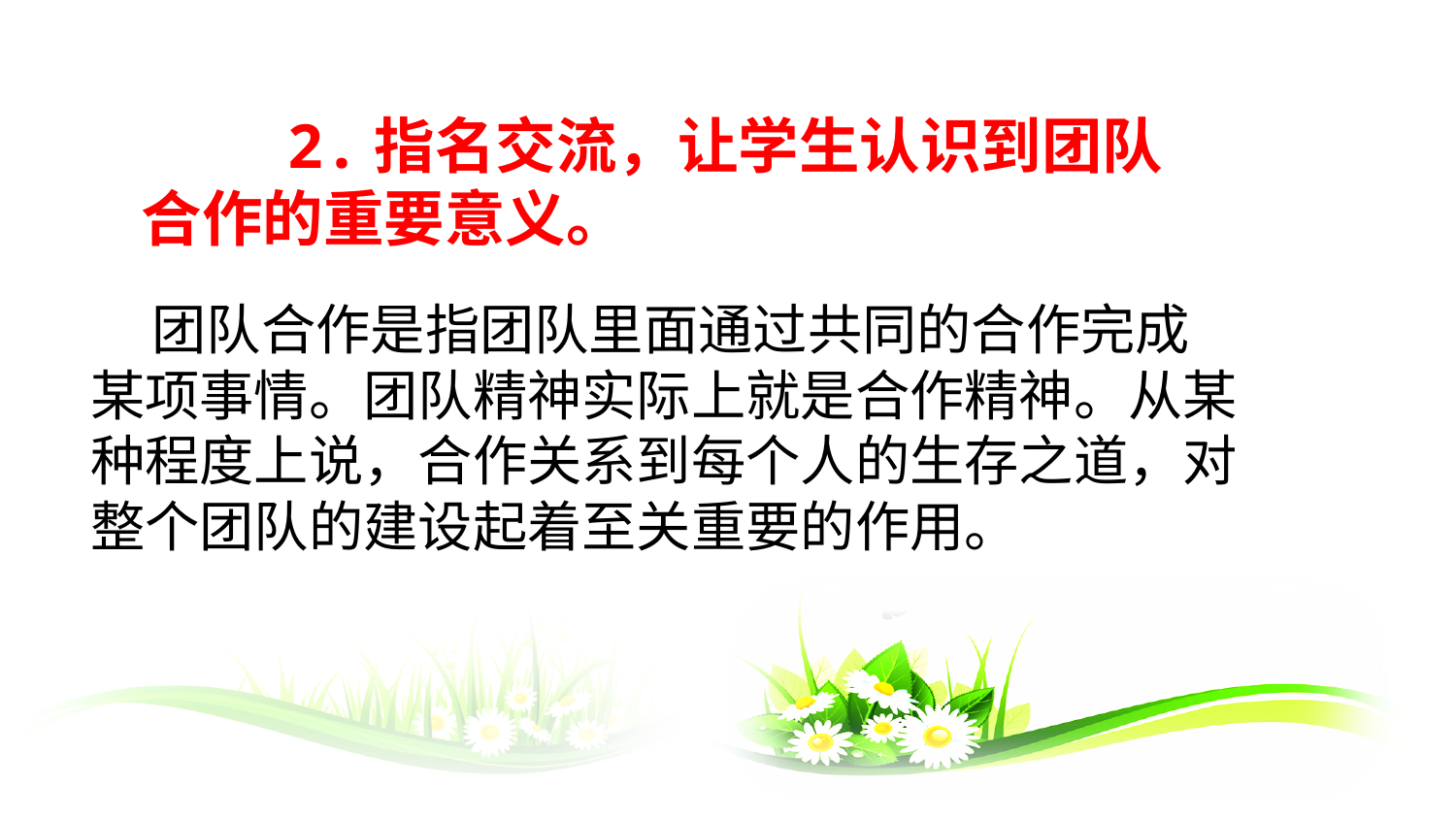

2.指名交流，让学生认识到团队合作的重要意义。
    团队合作是指团队里面通过共同的合作完成某项事情。团队精神实际上就是合作精神。从某种程度上说，合作关系到每个人的生存之道，对整个团队的建设起着至关重要的作用。